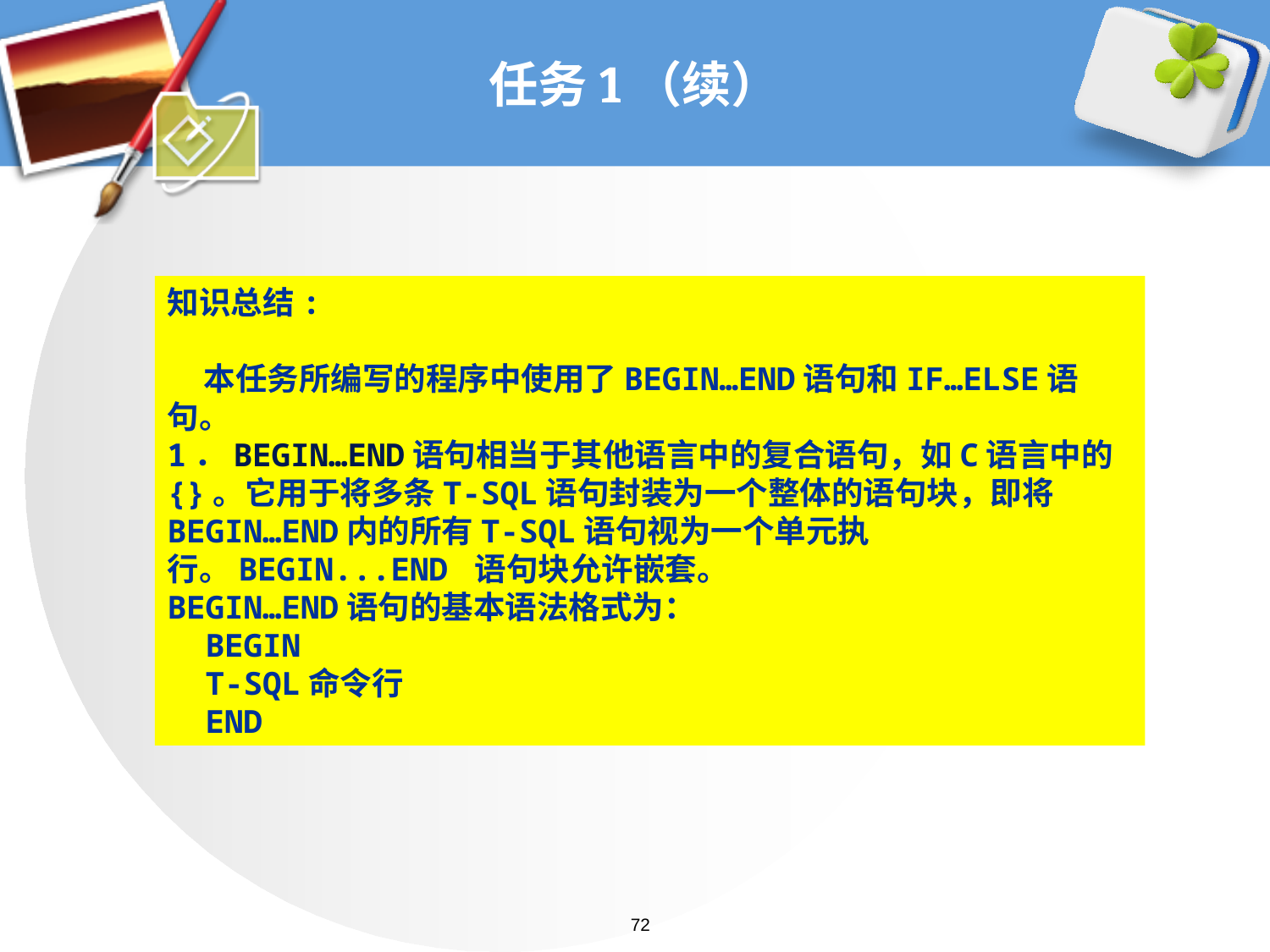

# 任务1（续）
知识总结:

    本任务所编写的程序中使用了BEGIN…END语句和IF…ELSE语句。
1．BEGIN…END语句相当于其他语言中的复合语句，如C语言中的{}。它用于将多条T-SQL语句封装为一个整体的语句块，即将BEGIN…END内的所有T-SQL语句视为一个单元执行。BEGIN...END 语句块允许嵌套。
BEGIN…END语句的基本语法格式为：
  BEGIN
  T-SQL命令行
  END
72